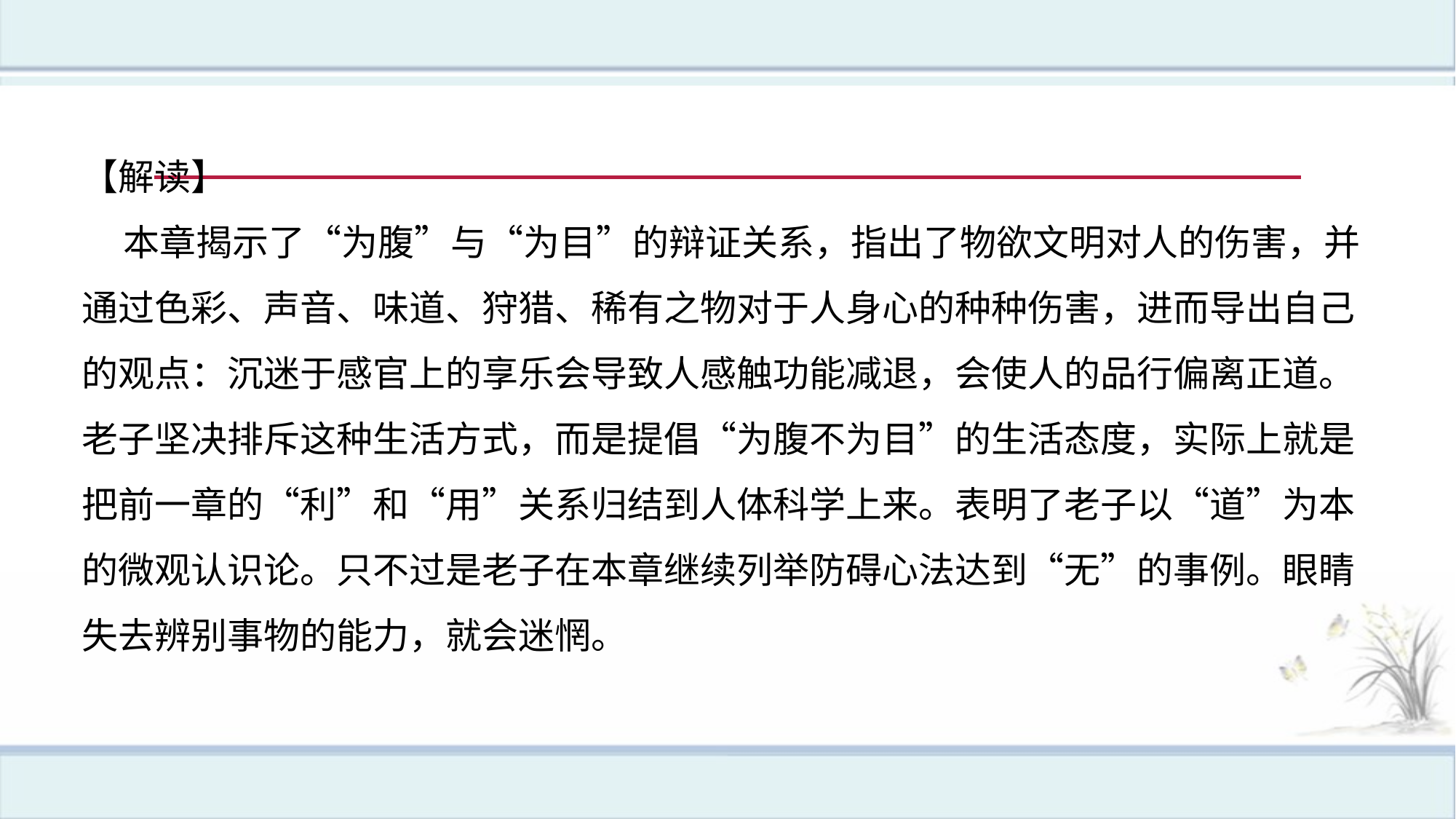

【解读】
    本章揭示了“为腹”与“为目”的辩证关系，指出了物欲文明对人的伤害，并通过色彩、声音、味道、狩猎、稀有之物对于人身心的种种伤害，进而导出自己的观点：沉迷于感官上的享乐会导致人感触功能减退，会使人的品行偏离正道。老子坚决排斥这种生活方式，而是提倡“为腹不为目”的生活态度，实际上就是把前一章的“利”和“用”关系归结到人体科学上来。表明了老子以“道”为本的微观认识论。只不过是老子在本章继续列举防碍心法达到“无”的事例。眼睛失去辨别事物的能力，就会迷惘。